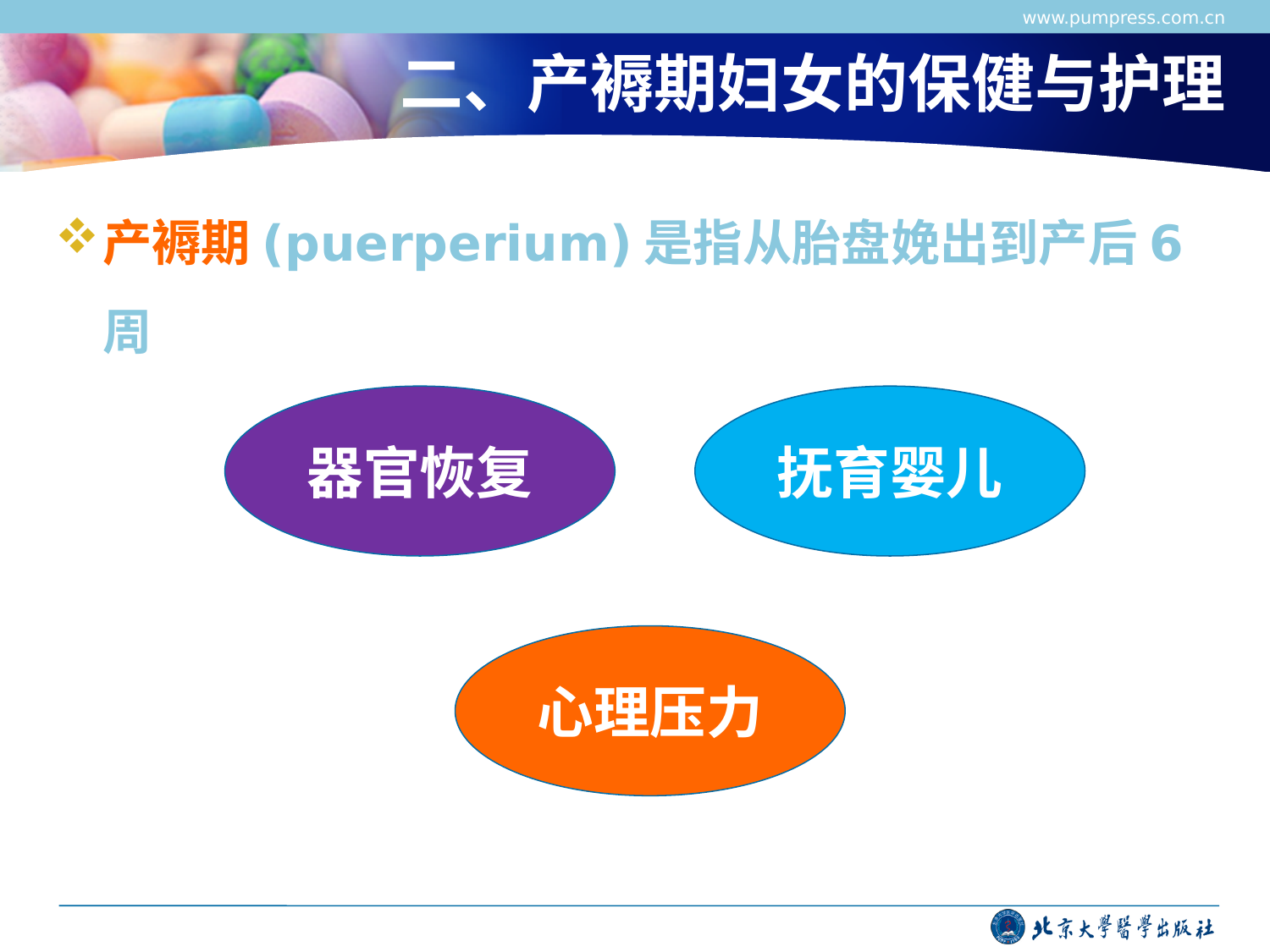

www.pumpress.com.cn
# 二、产褥期妇女的保健与护理
产褥期(puerperium)是指从胎盘娩出到产后6周
器官恢复
抚育婴儿
心理压力